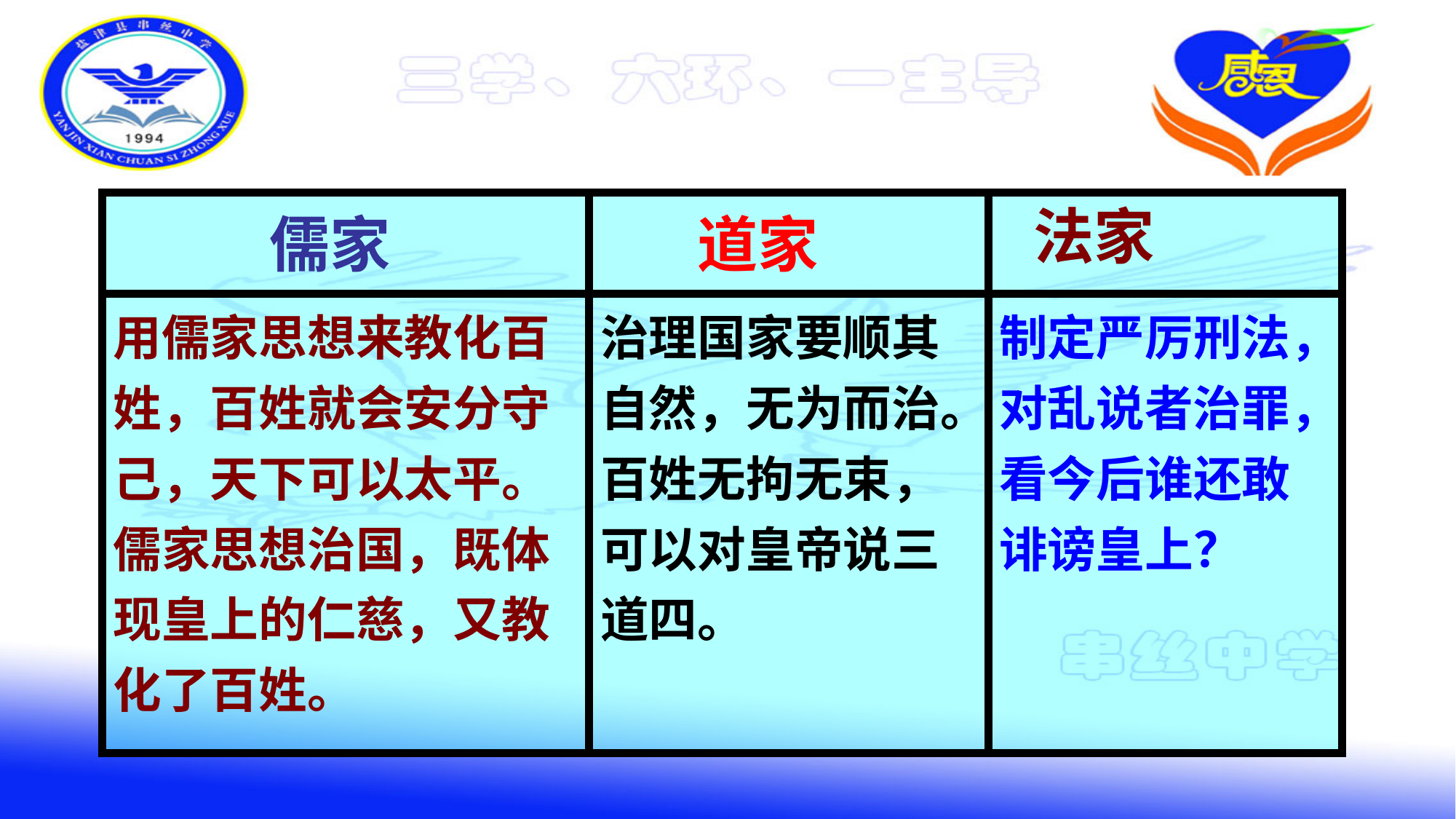

法家
|  |  |  |
| --- | --- | --- |
| 用儒家思想来教化百姓，百姓就会安分守己，天下可以太平。儒家思想治国，既体现皇上的仁慈，又教化了百姓。 | 治理国家要顺其自然，无为而治。百姓无拘无束，可以对皇帝说三道四。 | 制定严厉刑法，对乱说者治罪，看今后谁还敢诽谤皇上？ |
儒家
道家